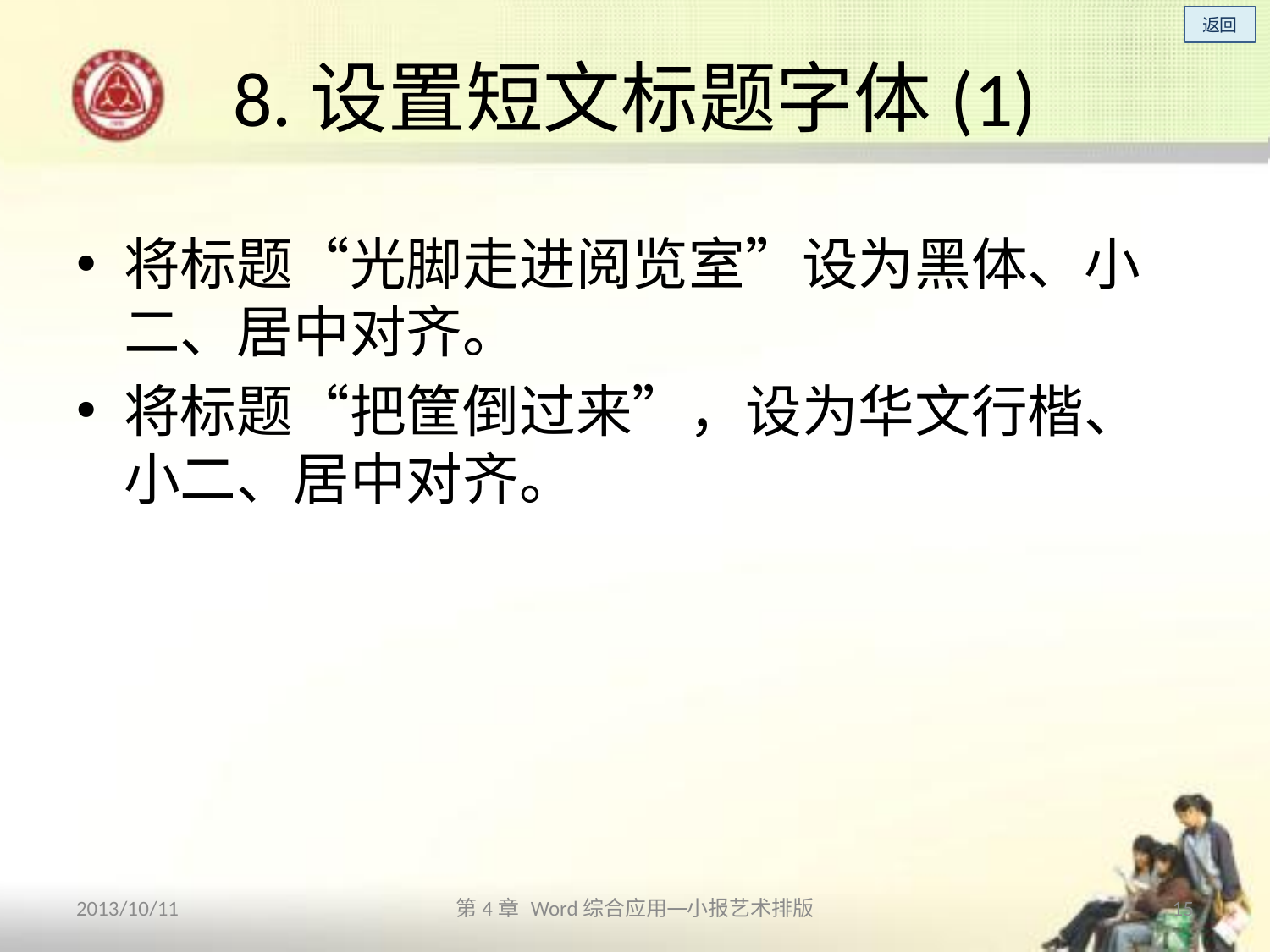

# 8.设置短文标题字体(1)
将标题“光脚走进阅览室”设为黑体、小二、居中对齐。
将标题“把筐倒过来”，设为华文行楷、小二、居中对齐。

2013/10/11
第4章 Word综合应用—小报艺术排版
15